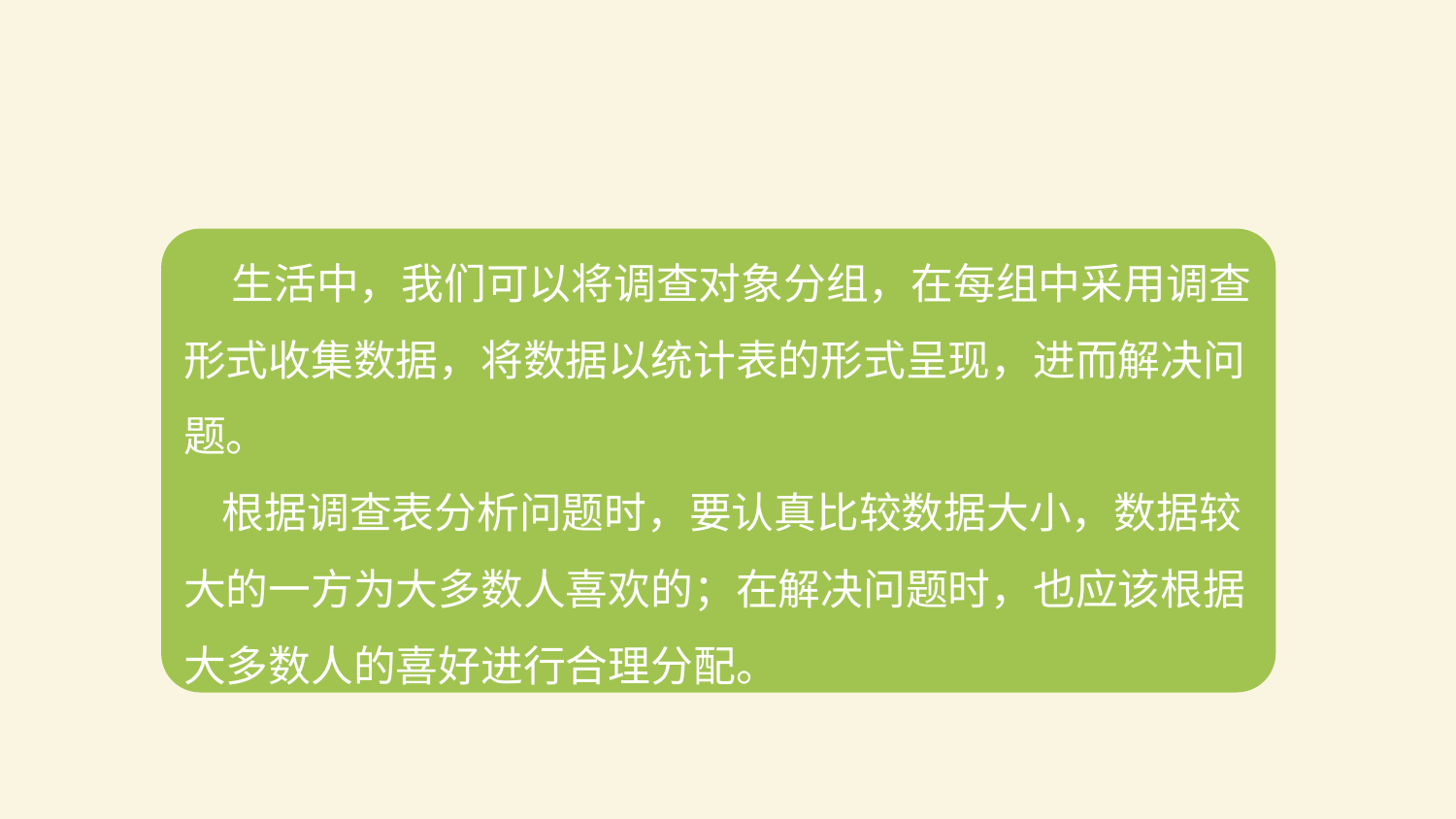

生活中，我们可以将调查对象分组，在每组中采用调查形式收集数据，将数据以统计表的形式呈现，进而解决问题。
   根据调查表分析问题时，要认真比较数据大小，数据较大的一方为大多数人喜欢的；在解决问题时，也应该根据大多数人的喜好进行合理分配。